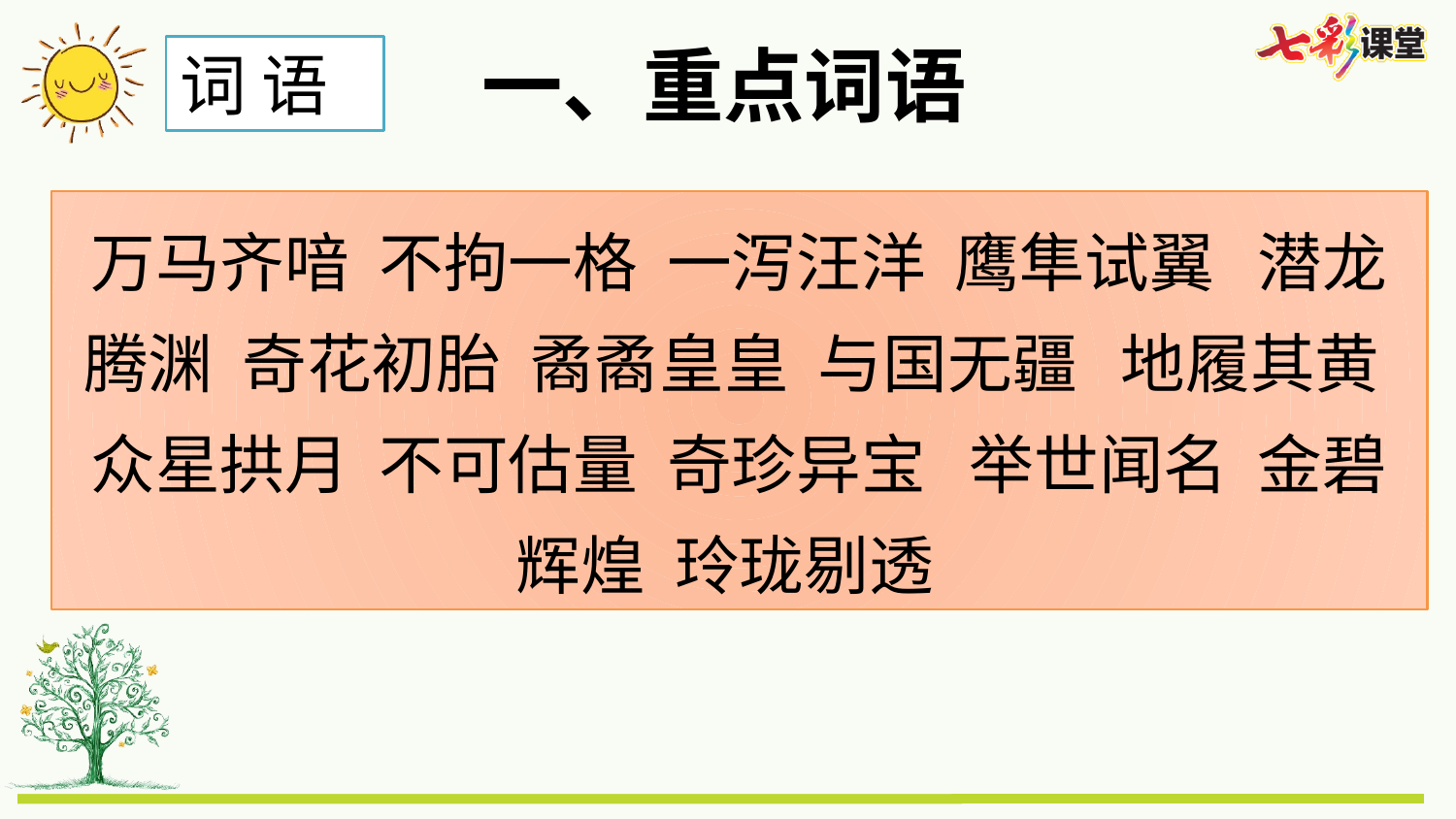

一、重点词语
词 语
万马齐喑  不拘一格  一泻汪洋  鹰隼试翼   潜龙腾渊  奇花初胎  矞矞皇皇  与国无疆   地履其黄  众星拱月  不可估量  奇珍异宝   举世闻名  金碧辉煌  玲珑剔透